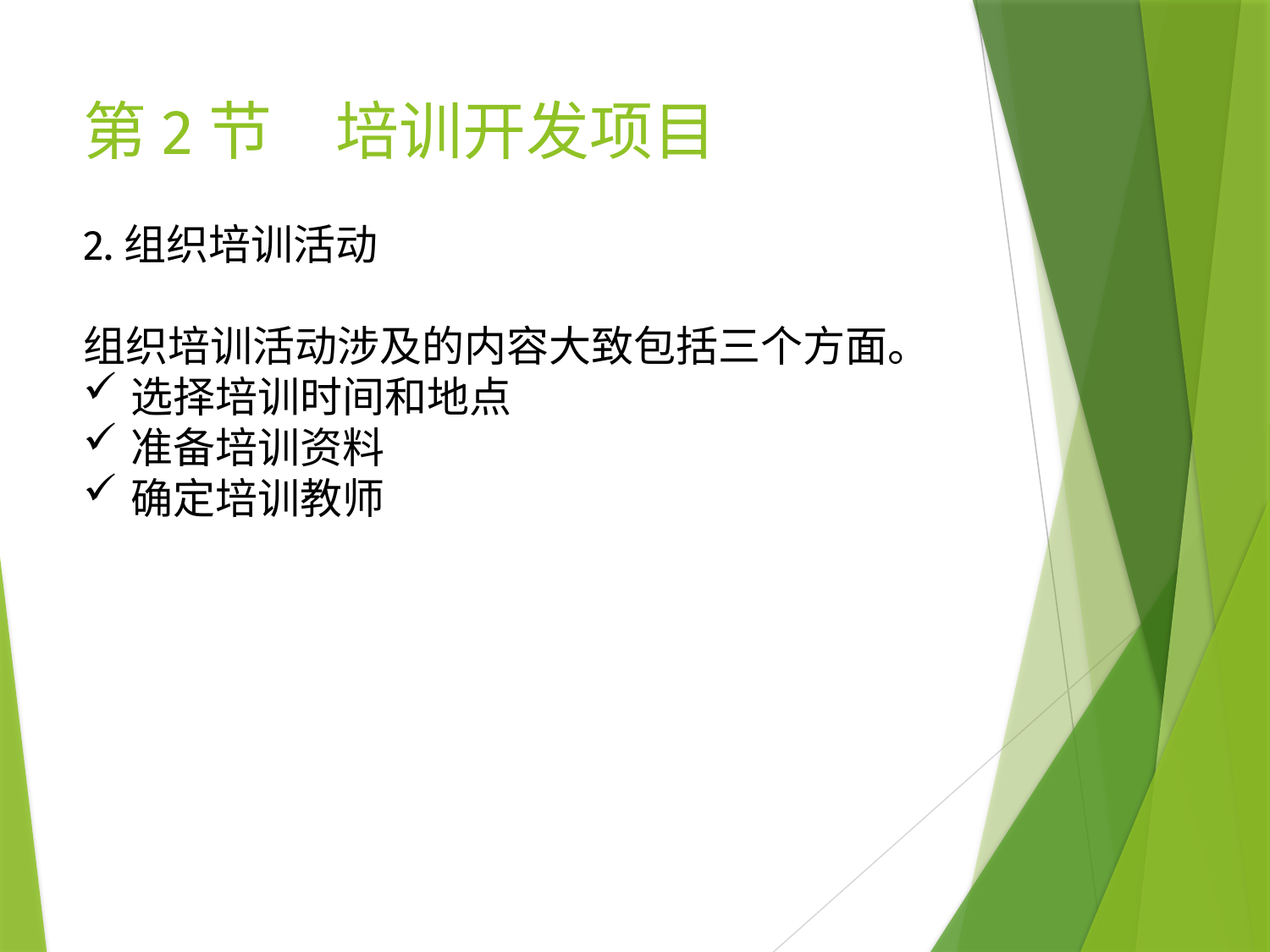

# 第2节　培训开发项目
2.组织培训活动

组织培训活动涉及的内容大致包括三个方面。
选择培训时间和地点
准备培训资料
确定培训教师